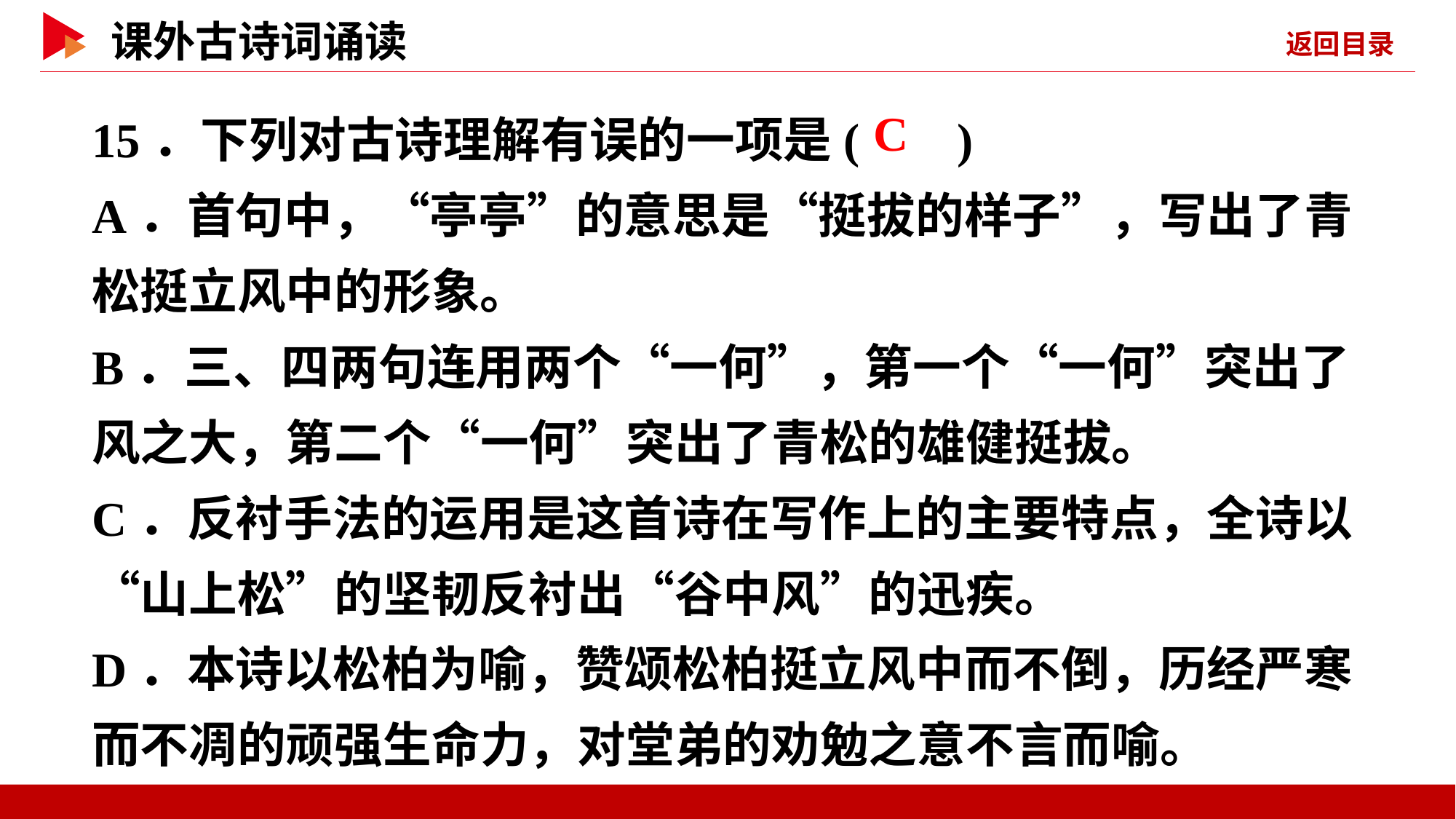

15．下列对古诗理解有误的一项是(        )
A．首句中，“亭亭”的意思是“挺拔的样子”，写出了青松挺立风中的形象。
B．三、四两句连用两个“一何”，第一个“一何”突出了风之大，第二个“一何”突出了青松的雄健挺拔。
C．反衬手法的运用是这首诗在写作上的主要特点，全诗以“山上松”的坚韧反衬出“谷中风”的迅疾。
D．本诗以松柏为喻，赞颂松柏挺立风中而不倒，历经严寒而不凋的顽强生命力，对堂弟的劝勉之意不言而喻。
   C